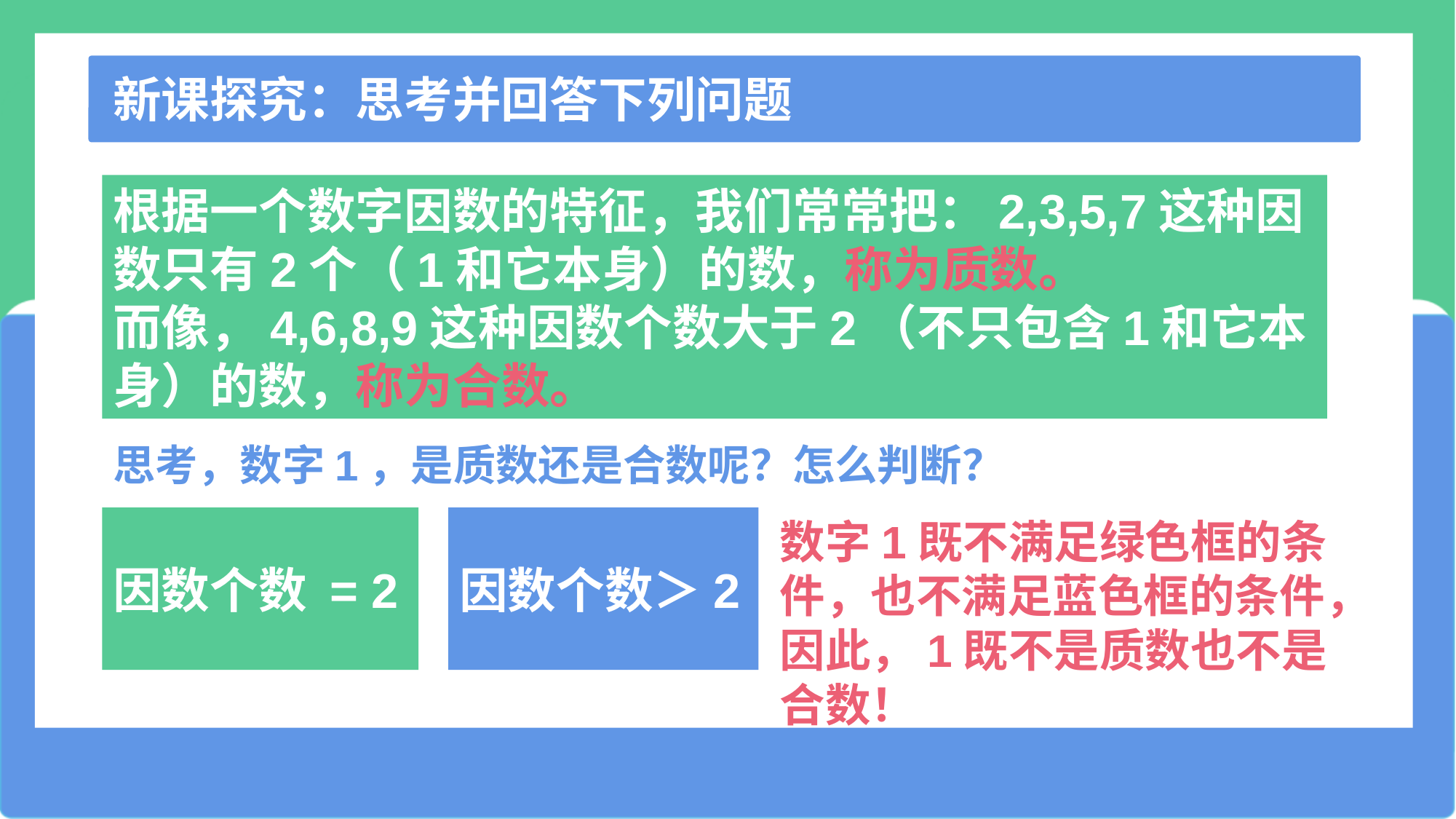

新课探究：思考并回答下列问题
根据一个数字因数的特征，我们常常把：2,3,5,7这种因数只有2个（1和它本身）的数，称为质数。
而像，4,6,8,9这种因数个数大于2（不只包含1和它本身）的数，称为合数。
思考，数字1，是质数还是合数呢？怎么判断？
因数个数 = 2
因数个数＞2
数字1既不满足绿色框的条件，也不满足蓝色框的条件，因此，1既不是质数也不是合数！